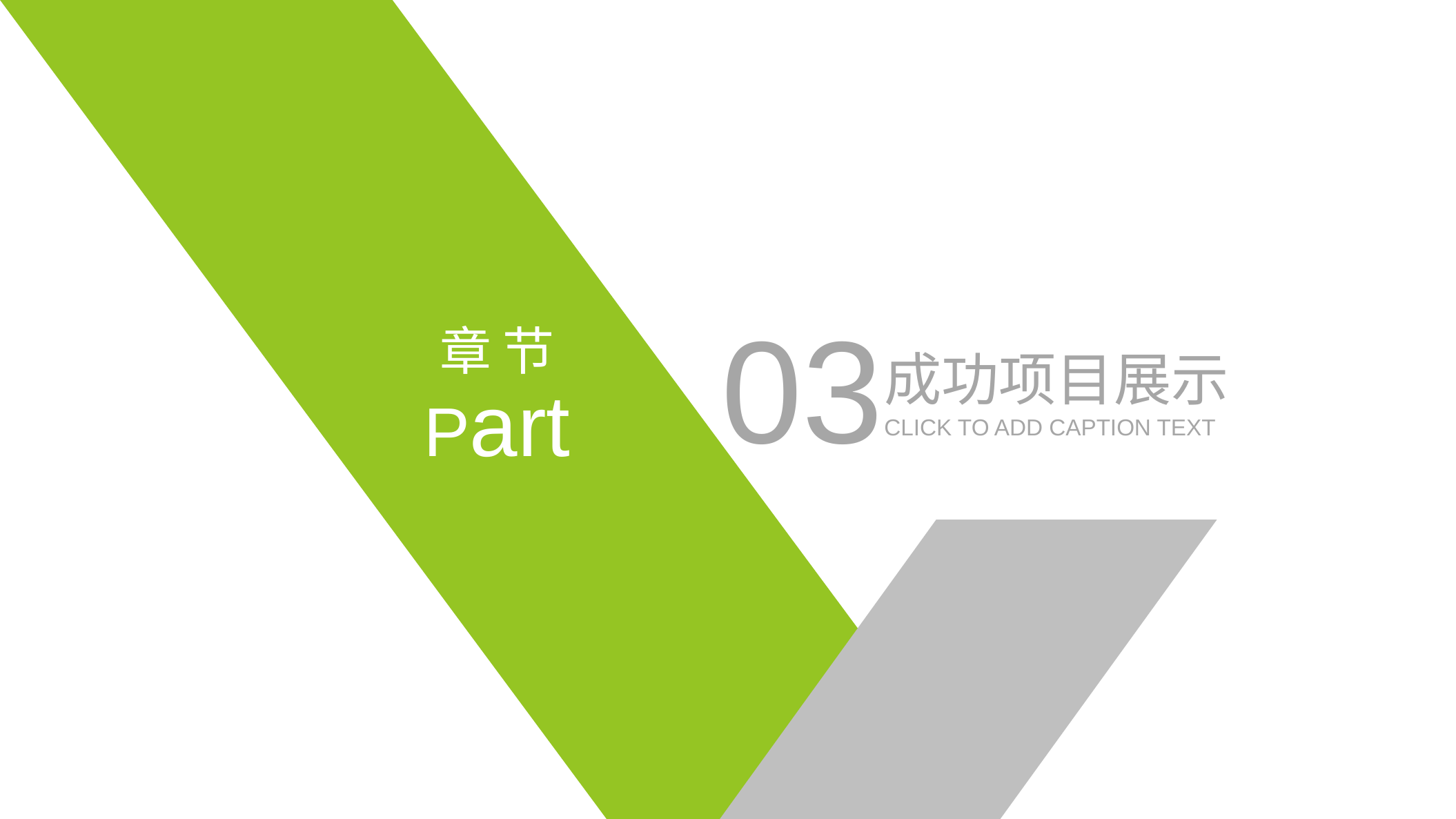

03
章 节
成功项目展示
Part
CLICK TO ADD CAPTION TEXT